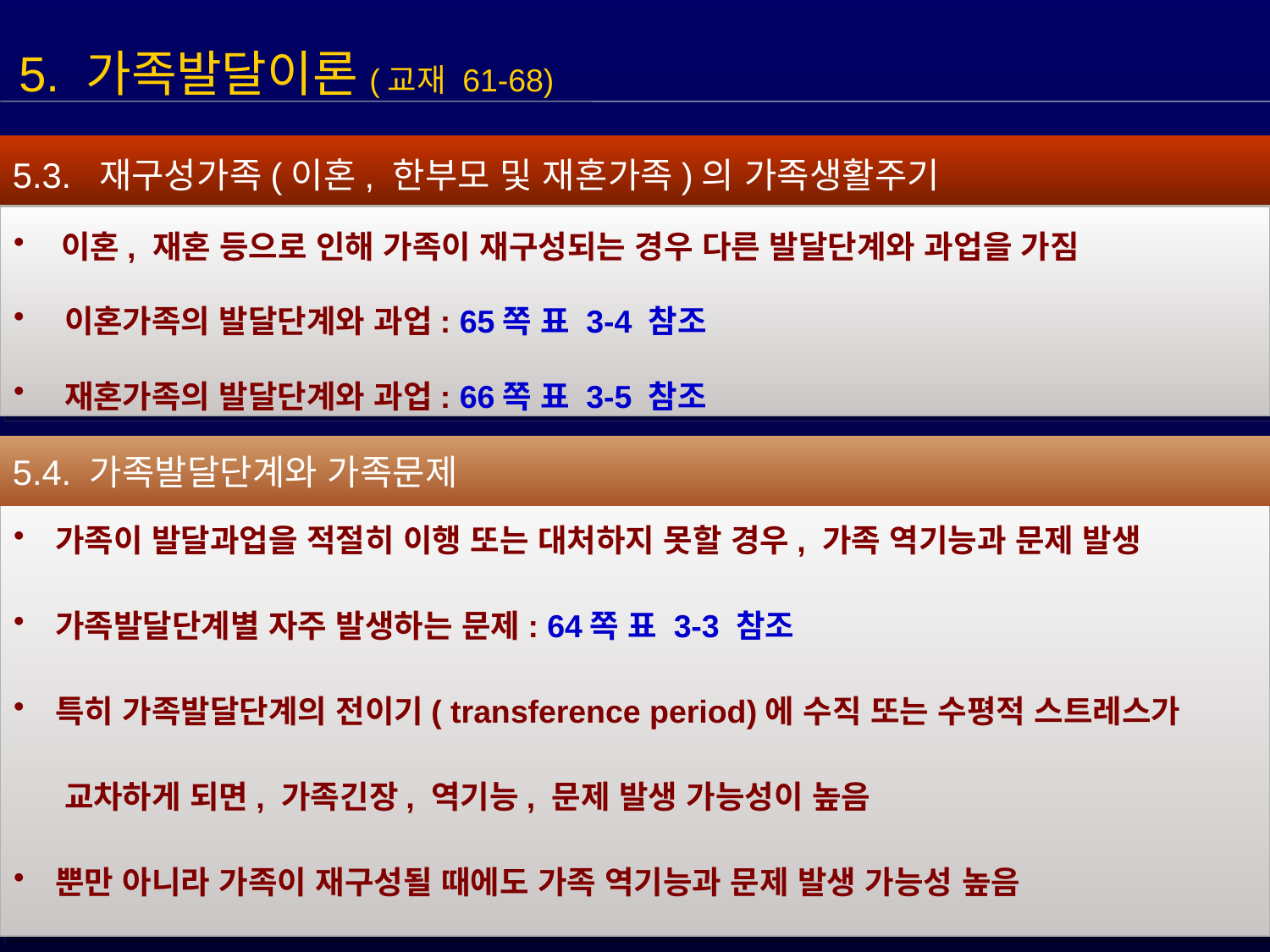

5. 가족발달이론(교재 61-68)

5.3.  재구성가족(이혼, 한부모 및 재혼가족)의 가족생활주기
  이혼, 재혼 등으로 인해 가족이 재구성되는 경우 다른 발달단계와 과업을 가짐
  이혼가족의 발달단계와 과업: 65쪽 표 3-4 참조
  재혼가족의 발달단계와 과업: 66쪽 표 3-5 참조
5.4. 가족발달단계와 가족문제
 가족이 발달과업을 적절히 이행 또는 대처하지 못할 경우, 가족 역기능과 문제 발생
 가족발달단계별 자주 발생하는 문제: 64쪽 표 3-3 참조
 특히 가족발달단계의 전이기( transference period)에 수직 또는 수평적 스트레스가
  교차하게 되면, 가족긴장, 역기능, 문제 발생 가능성이 높음
 뿐만 아니라 가족이 재구성될 때에도 가족 역기능과 문제 발생 가능성 높음